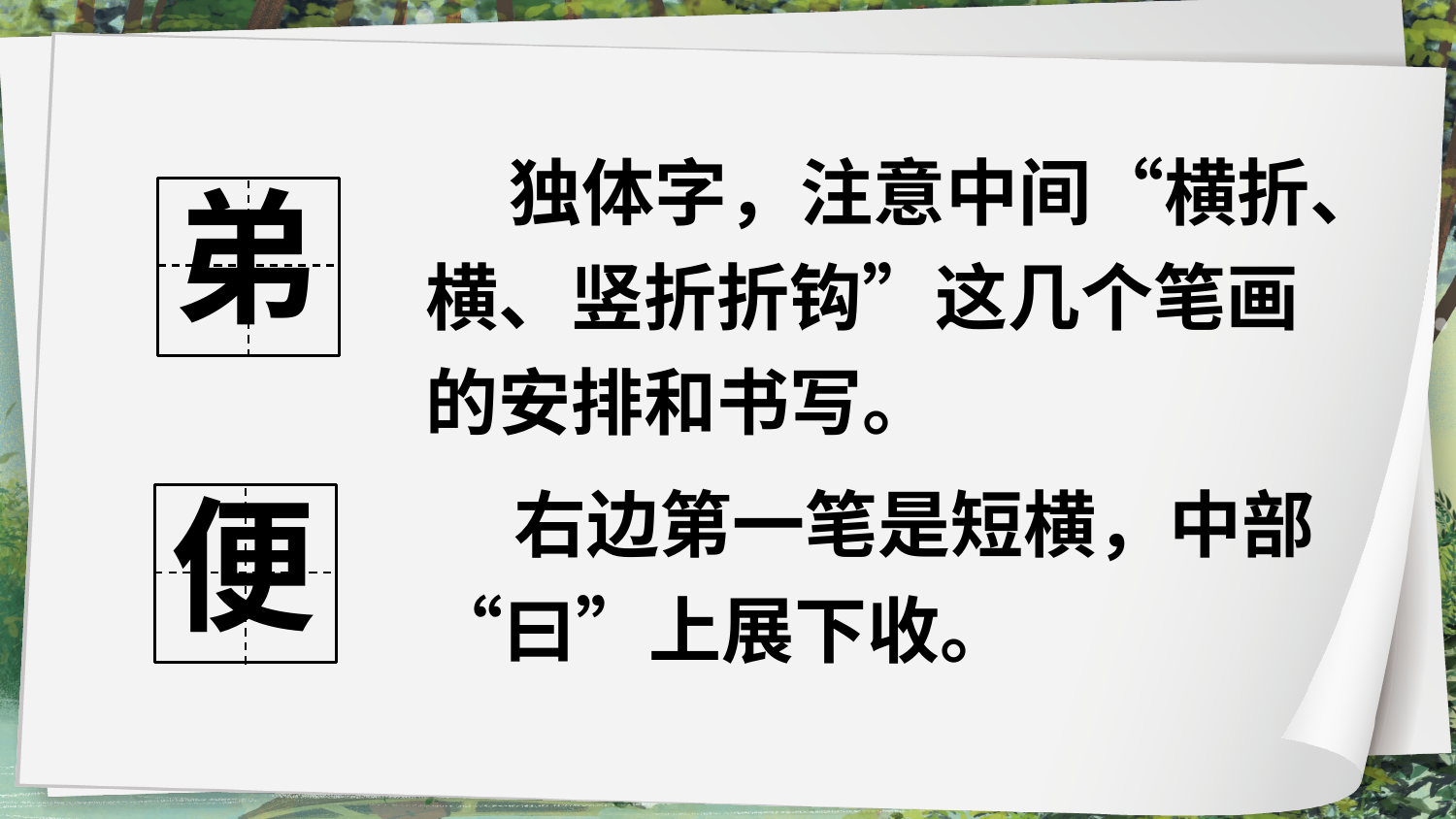

独体字，注意中间“横折、横、竖折折钩”这几个笔画的安排和书写。
弟

    右边第一笔是短横，中部“曰”上展下收。
便